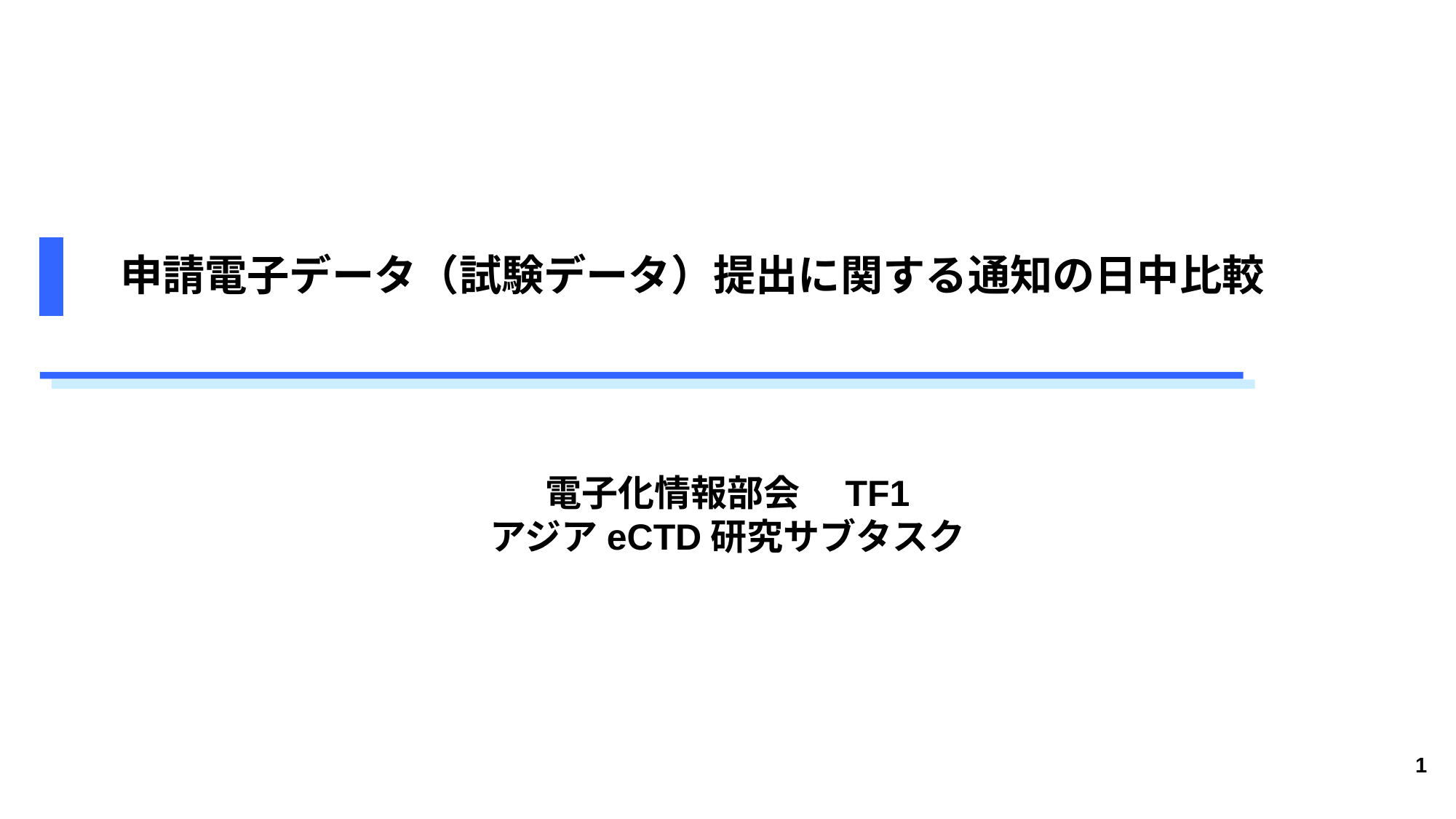

# 申請電子データ（試験データ）提出に関する通知の日中比較
電子化情報部会　TF1
アジアeCTD研究サブタスク
1